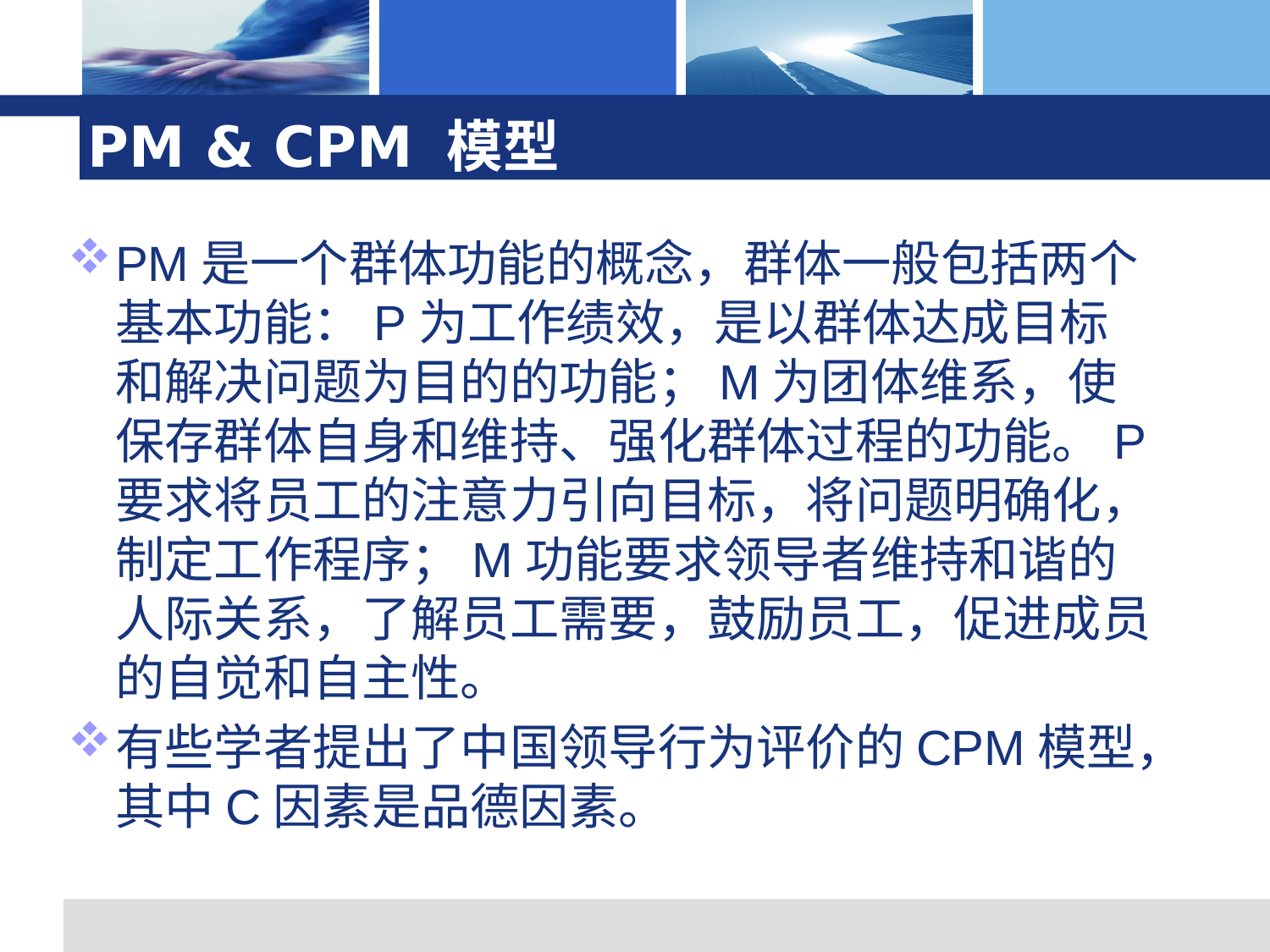

# PM & CPM 模型
PM是一个群体功能的概念，群体一般包括两个基本功能：P为工作绩效，是以群体达成目标和解决问题为目的的功能；M为团体维系，使保存群体自身和维持、强化群体过程的功能。P要求将员工的注意力引向目标，将问题明确化，制定工作程序；M功能要求领导者维持和谐的人际关系，了解员工需要，鼓励员工，促进成员的自觉和自主性。
有些学者提出了中国领导行为评价的CPM模型，其中C因素是品德因素。